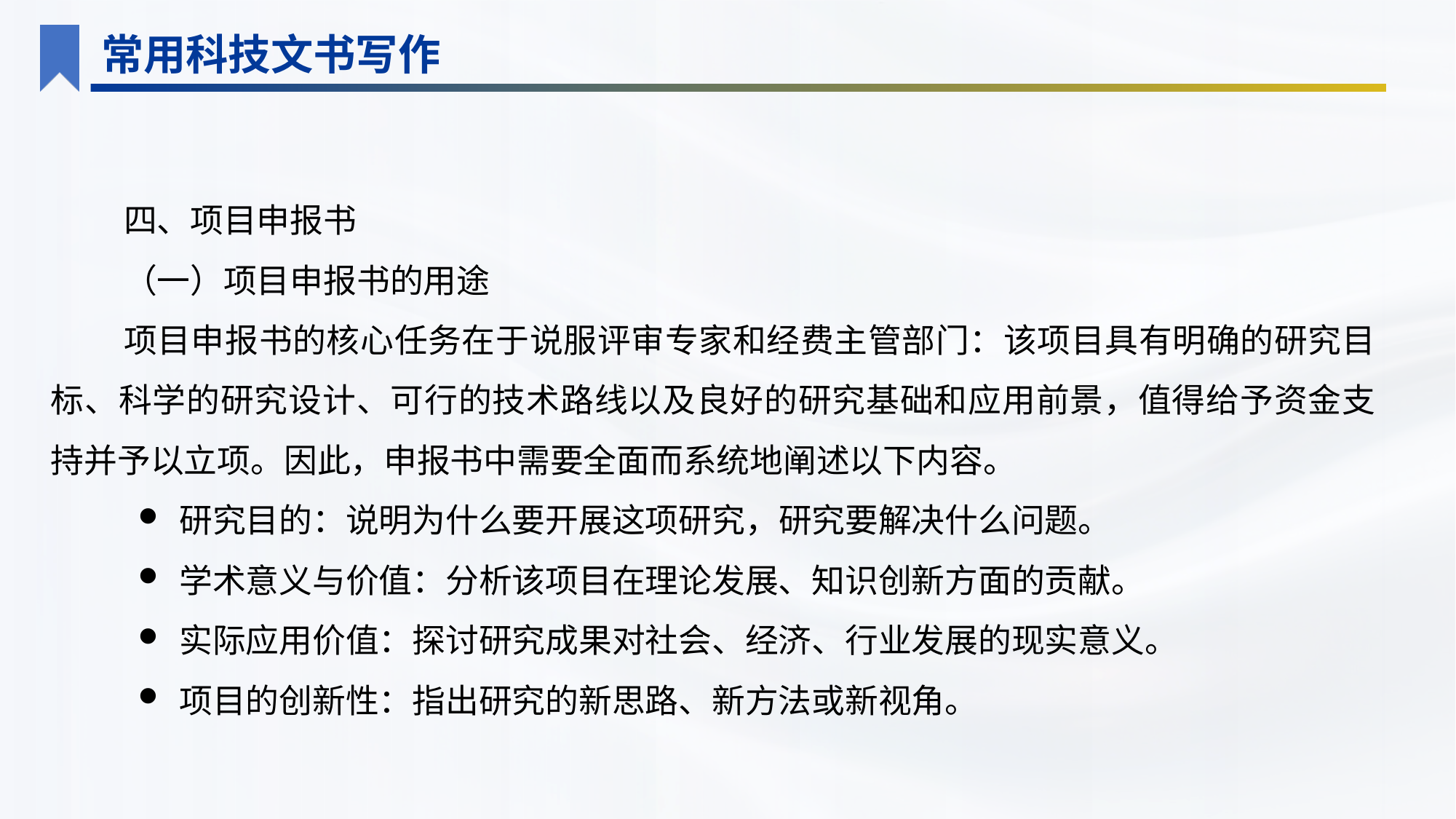

常用科技文书写作
四、项目申报书
（一）项目申报书的用途
项目申报书的核心任务在于说服评审专家和经费主管部门：该项目具有明确的研究目标、科学的研究设计、可行的技术路线以及良好的研究基础和应用前景，值得给予资金支持并予以立项。因此，申报书中需要全面而系统地阐述以下内容。
研究目的：说明为什么要开展这项研究，研究要解决什么问题。
学术意义与价值：分析该项目在理论发展、知识创新方面的贡献。
实际应用价值：探讨研究成果对社会、经济、行业发展的现实意义。
项目的创新性：指出研究的新思路、新方法或新视角。